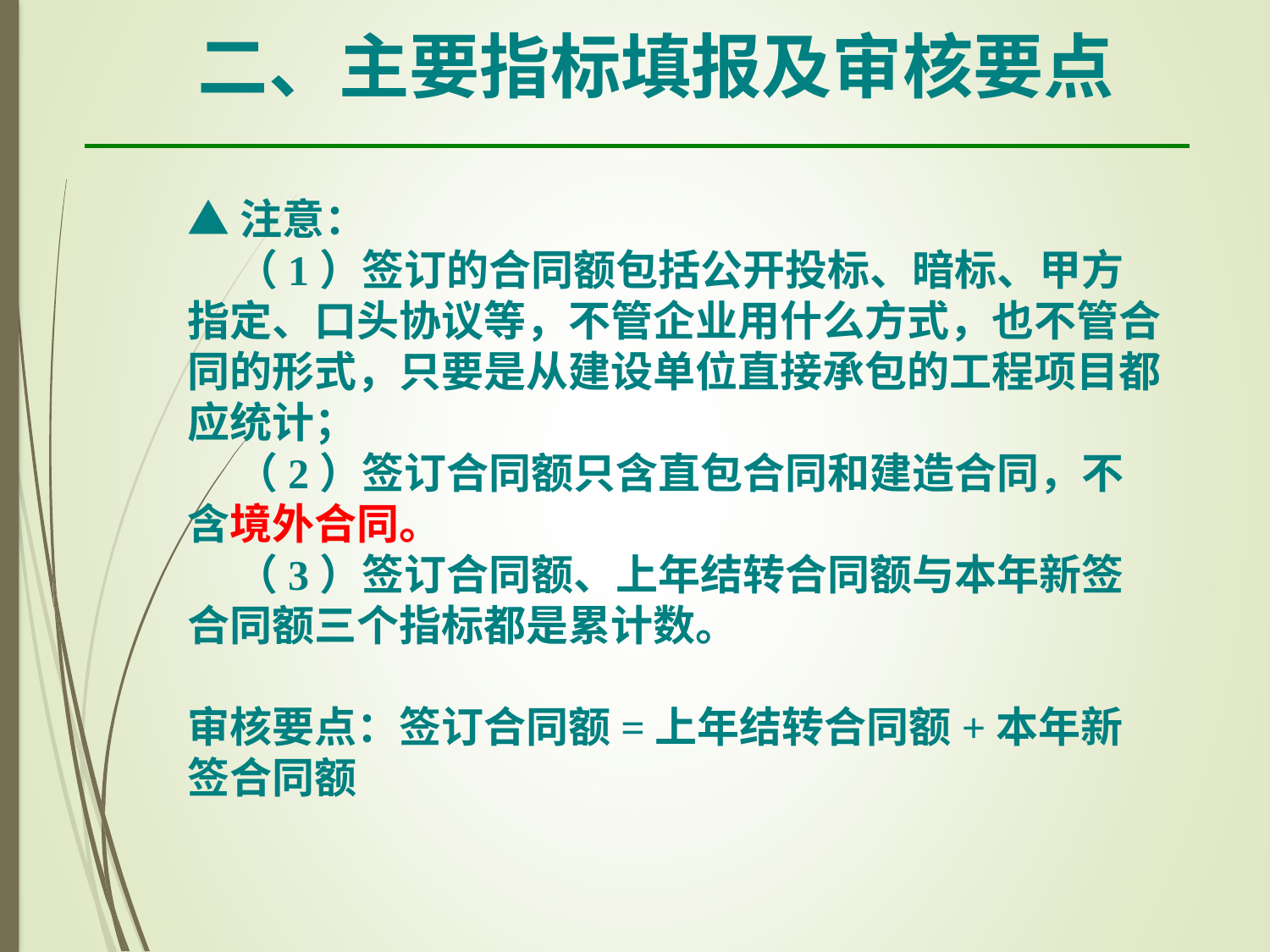

二、主要指标填报及审核要点
▲注意：
    （1）签订的合同额包括公开投标、暗标、甲方指定、口头协议等，不管企业用什么方式，也不管合同的形式，只要是从建设单位直接承包的工程项目都应统计；
    （2）签订合同额只含直包合同和建造合同，不含境外合同。
    （3）签订合同额、上年结转合同额与本年新签合同额三个指标都是累计数。

审核要点：签订合同额=上年结转合同额+本年新签合同额